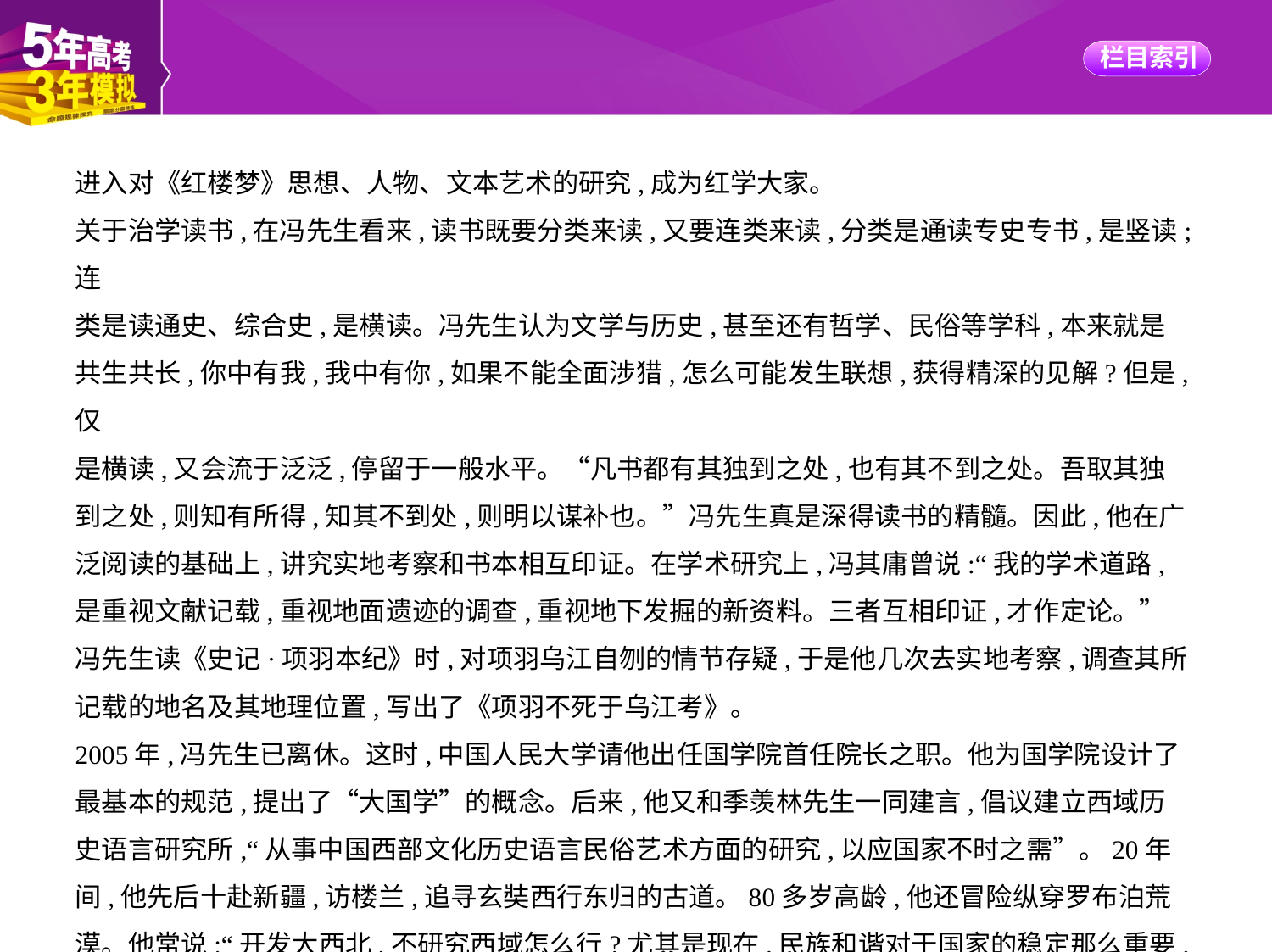

进入对《红楼梦》思想、人物、文本艺术的研究,成为红学大家。
关于治学读书,在冯先生看来,读书既要分类来读,又要连类来读,分类是通读专史专书,是竖读;连
类是读通史、综合史,是横读。冯先生认为文学与历史,甚至还有哲学、民俗等学科,本来就是
共生共长,你中有我,我中有你,如果不能全面涉猎,怎么可能发生联想,获得精深的见解?但是,仅
是横读,又会流于泛泛,停留于一般水平。“凡书都有其独到之处,也有其不到之处。吾取其独
到之处,则知有所得,知其不到处,则明以谋补也。”冯先生真是深得读书的精髓。因此,他在广
泛阅读的基础上,讲究实地考察和书本相互印证。在学术研究上,冯其庸曾说:“我的学术道路,
是重视文献记载,重视地面遗迹的调查,重视地下发掘的新资料。三者互相印证,才作定论。”
冯先生读《史记·项羽本纪》时,对项羽乌江自刎的情节存疑,于是他几次去实地考察,调查其所
记载的地名及其地理位置,写出了《项羽不死于乌江考》。
2005年,冯先生已离休。这时,中国人民大学请他出任国学院首任院长之职。他为国学院设计了
最基本的规范,提出了“大国学”的概念。后来,他又和季羡林先生一同建言,倡议建立西域历
史语言研究所,“从事中国西部文化历史语言民俗艺术方面的研究,以应国家不时之需”。20年
间,他先后十赴新疆,访楼兰,追寻玄奘西行东归的古道。80多岁高龄,他还冒险纵穿罗布泊荒
漠。他常说:“开发大西北,不研究西域怎么行?尤其是现在,民族和谐对于国家的稳定那么重要,